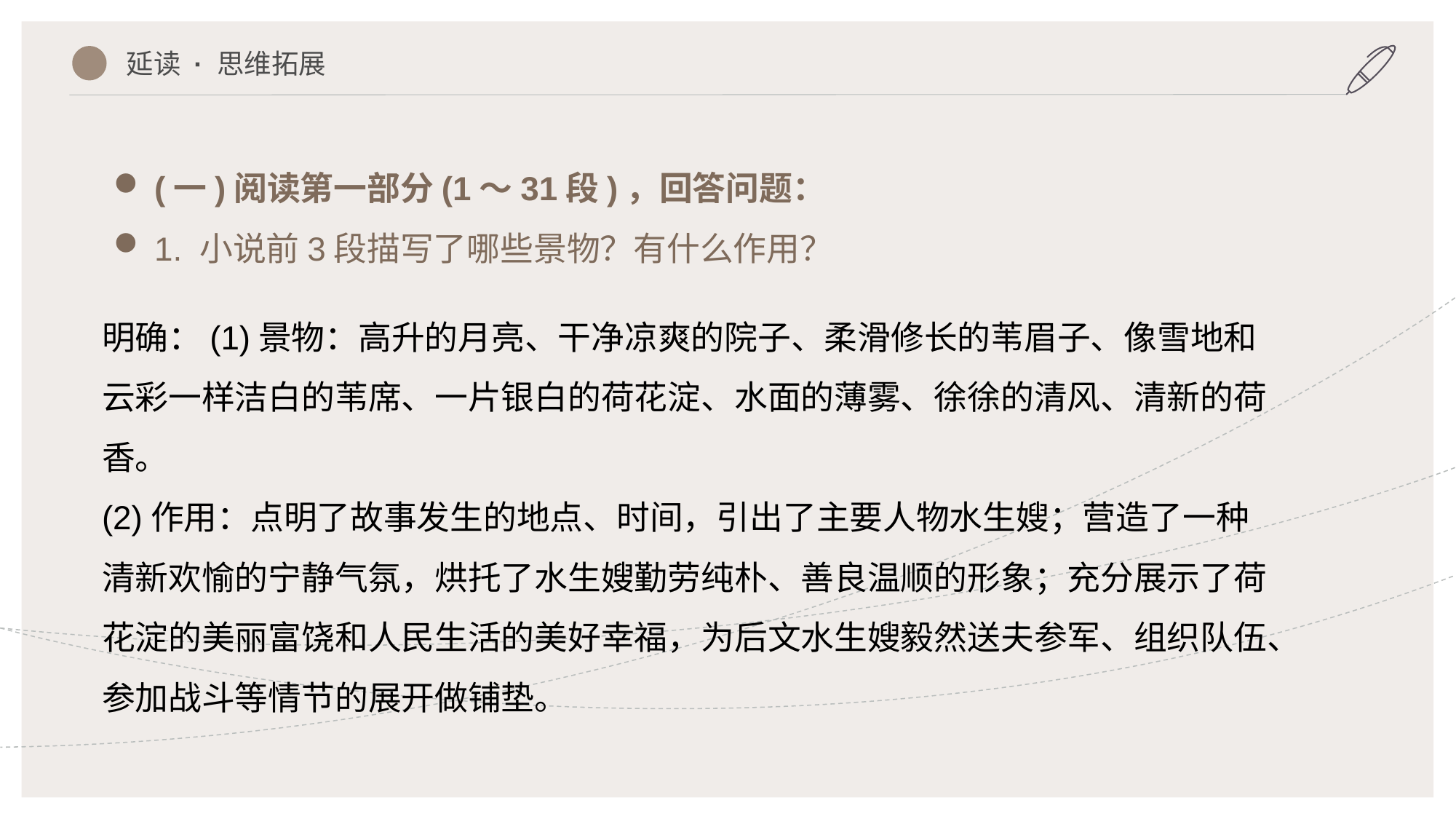

延读 · 思维拓展

(一)阅读第一部分(1～31段)，回答问题：
1. 小说前3段描写了哪些景物？有什么作用？
明确：(1)景物：高升的月亮、干净凉爽的院子、柔滑修长的苇眉子、像雪地和云彩一样洁白的苇席、一片银白的荷花淀、水面的薄雾、徐徐的清风、清新的荷香。
(2)作用：点明了故事发生的地点、时间，引出了主要人物水生嫂；营造了一种清新欢愉的宁静气氛，烘托了水生嫂勤劳纯朴、善良温顺的形象；充分展示了荷花淀的美丽富饶和人民生活的美好幸福，为后文水生嫂毅然送夫参军、组织队伍、参加战斗等情节的展开做铺垫。